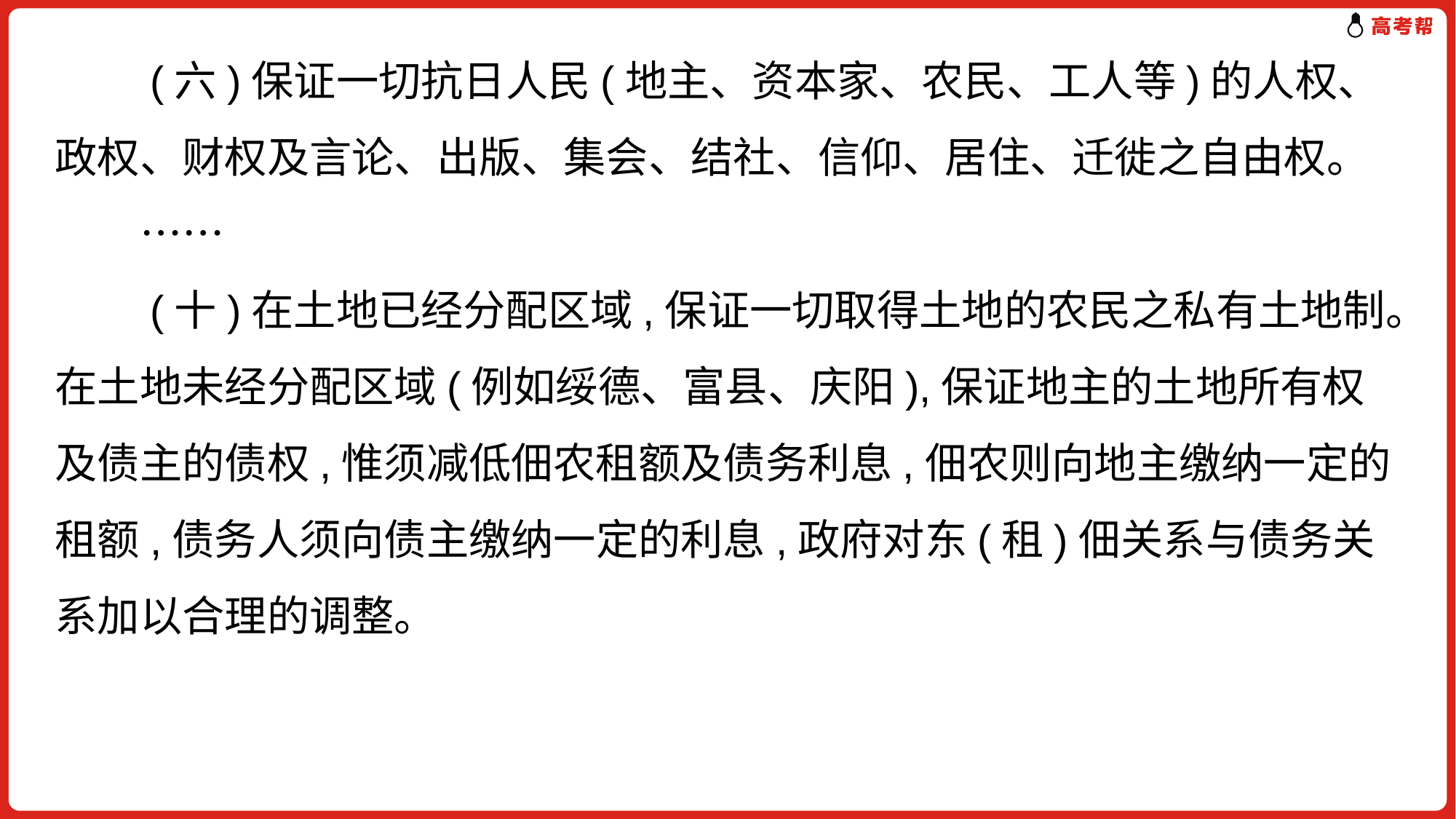

(六)保证一切抗日人民(地主、资本家、农民、工人等)的人权、政权、财权及言论、出版、集会、结社、信仰、居住、迁徙之自由权。
　　……
　　(十)在土地已经分配区域,保证一切取得土地的农民之私有土地制。在土地未经分配区域(例如绥德、富县、庆阳),保证地主的土地所有权及债主的债权,惟须减低佃农租额及债务利息,佃农则向地主缴纳一定的租额,债务人须向债主缴纳一定的利息,政府对东(租)佃关系与债务关系加以合理的调整。